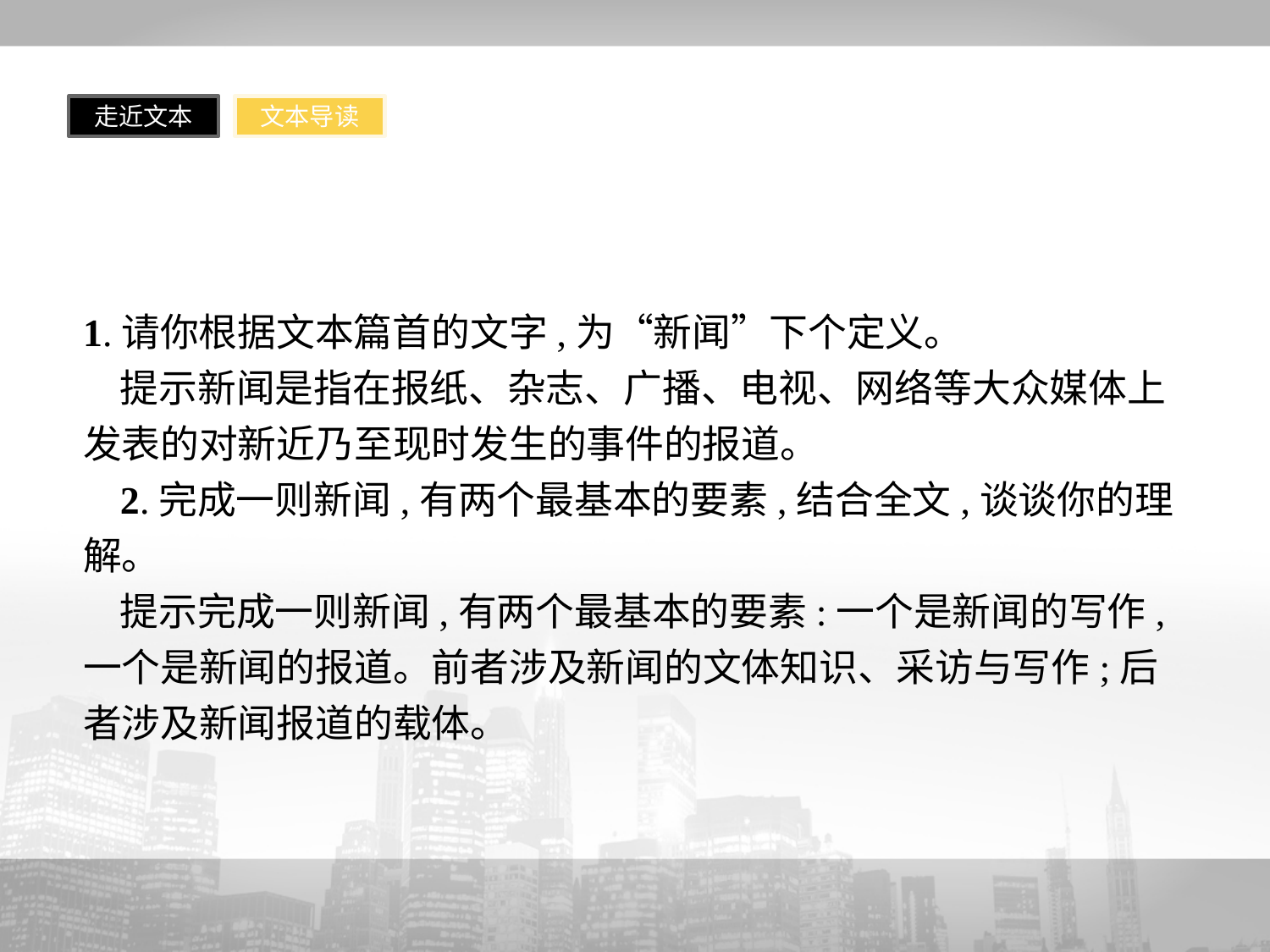

走近文本
文本导读
1.请你根据文本篇首的文字,为“新闻”下个定义。
提示新闻是指在报纸、杂志、广播、电视、网络等大众媒体上发表的对新近乃至现时发生的事件的报道。
2.完成一则新闻,有两个最基本的要素,结合全文,谈谈你的理解。
提示完成一则新闻,有两个最基本的要素:一个是新闻的写作,一个是新闻的报道。前者涉及新闻的文体知识、采访与写作;后者涉及新闻报道的载体。